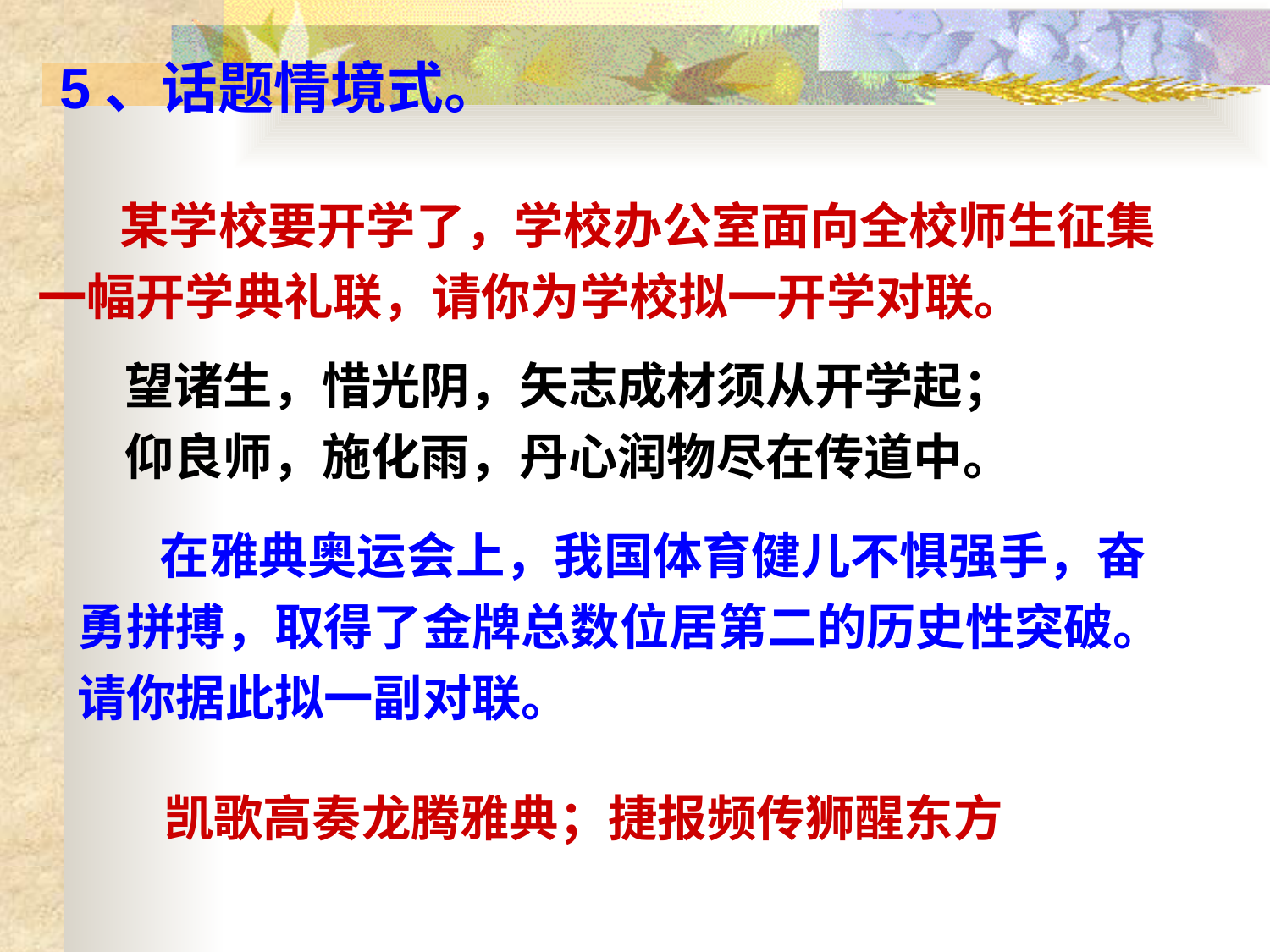

5、话题情境式。
   某学校要开学了，学校办公室面向全校师生征集一幅开学典礼联，请你为学校拟一开学对联。
望诸生，惜光阴，矢志成材须从开学起；
仰良师，施化雨，丹心润物尽在传道中。
   在雅典奥运会上，我国体育健儿不惧强手，奋勇拼搏，取得了金牌总数位居第二的历史性突破。请你据此拟一副对联。
凯歌高奏龙腾雅典；捷报频传狮醒东方